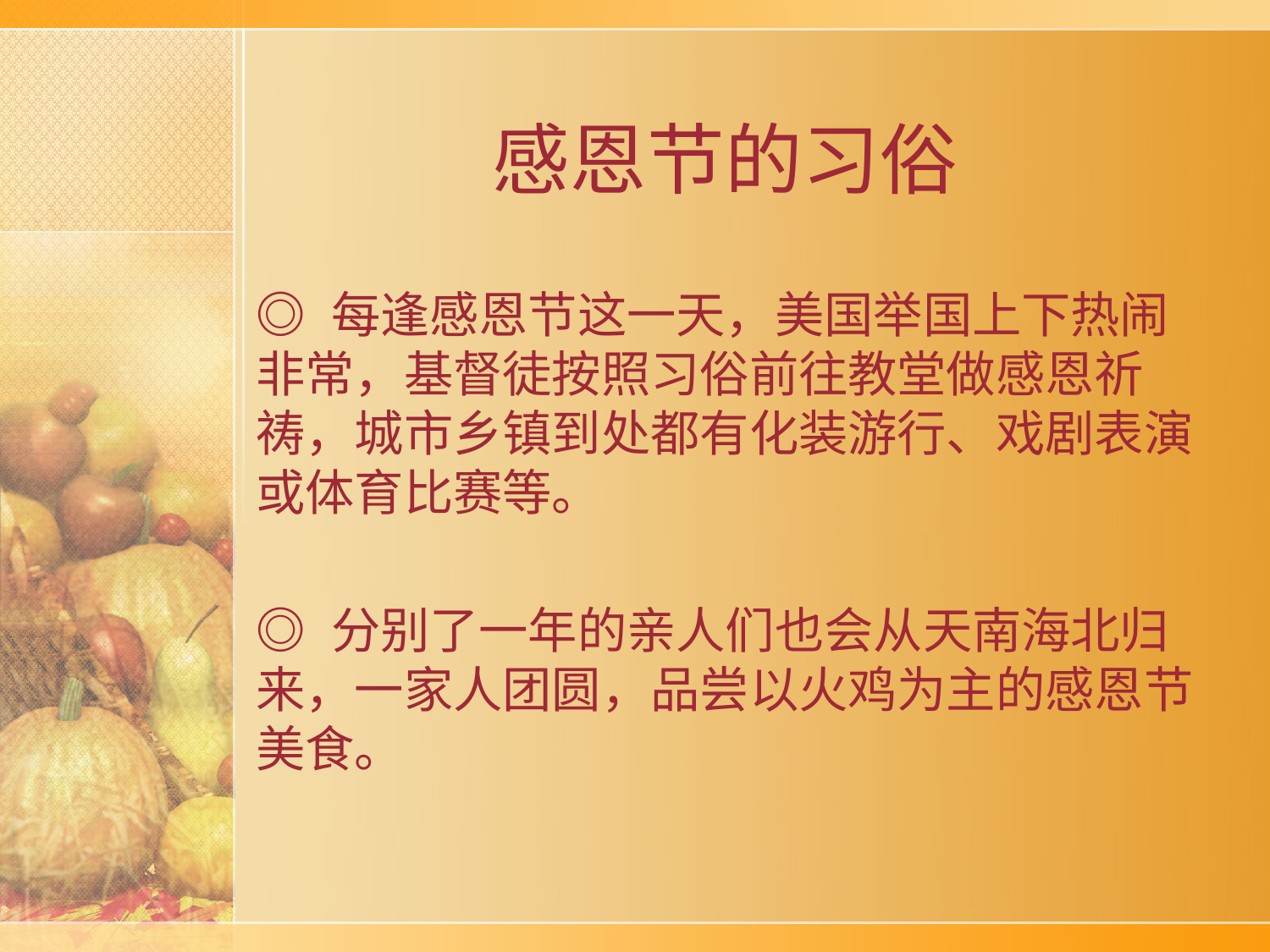

# 感恩节的习俗

◎ 每逢感恩节这一天，美国举国上下热闹非常，基督徒按照习俗前往教堂做感恩祈祷，城市乡镇到处都有化装游行、戏剧表演或体育比赛等。

◎ 分别了一年的亲人们也会从天南海北归来，一家人团圆，品尝以火鸡为主的感恩节美食。